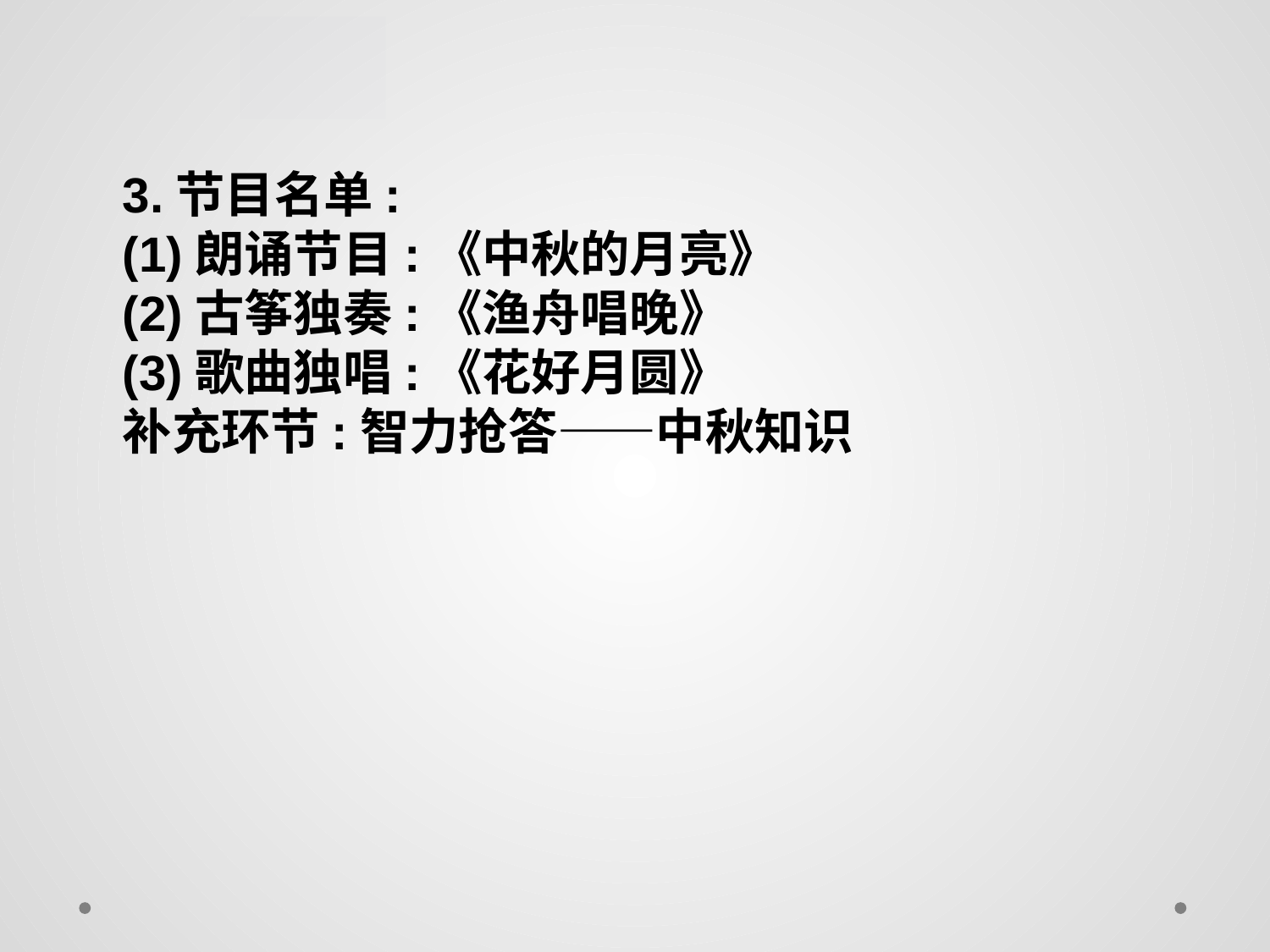

3.节目名单:
(1)朗诵节目:《中秋的月亮》
(2)古筝独奏:《渔舟唱晚》
(3)歌曲独唱:《花好月圆》
补充环节:智力抢答——中秋知识